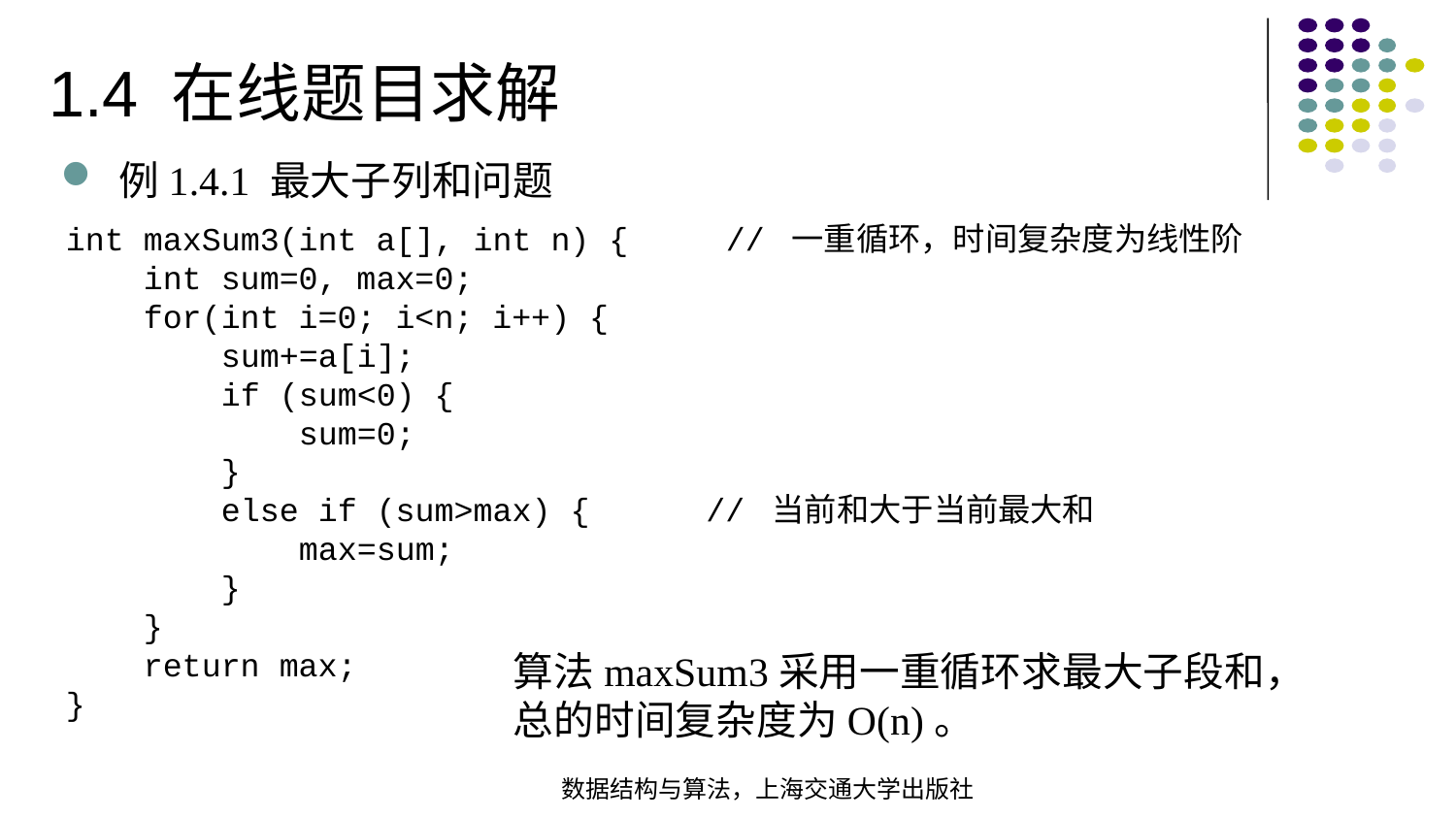

1.4 在线题目求解
例1.4.1 最大子列和问题
int maxSum3(int a[], int n) {     // 一重循环，时间复杂度为线性阶    int sum=0, max=0;    for(int i=0; i<n; i++) {        sum+=a[i];        if (sum<0) {            sum=0;        }         else if (sum>max) {      // 当前和大于当前最大和            max=sum;        }    }    return max;}
算法maxSum3采用一重循环求最大子段和，总的时间复杂度为O(n)。